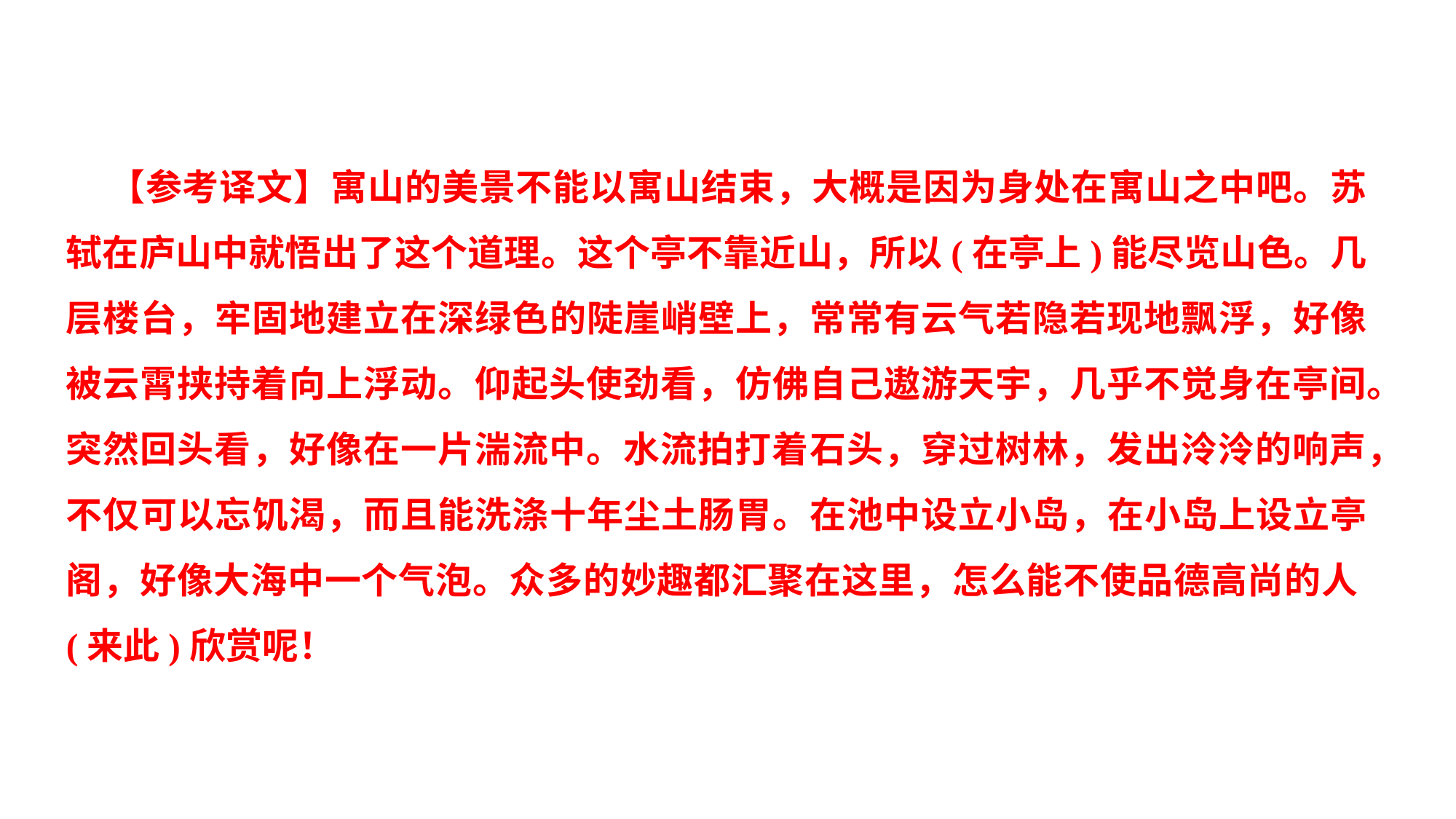

【参考译文】寓山的美景不能以寓山结束，大概是因为身处在寓山之中吧。苏轼在庐山中就悟出了这个道理。这个亭不靠近山，所以(在亭上)能尽览山色。几层楼台，牢固地建立在深绿色的陡崖峭壁上，常常有云气若隐若现地飘浮，好像被云霄挟持着向上浮动。仰起头使劲看，仿佛自己遨游天宇，几乎不觉身在亭间。突然回头看，好像在一片湍流中。水流拍打着石头，穿过树林，发出泠泠的响声，不仅可以忘饥渴，而且能洗涤十年尘土肠胃。在池中设立小岛，在小岛上设立亭阁，好像大海中一个气泡。众多的妙趣都汇聚在这里，怎么能不使品德高尚的人(来此)欣赏呢！